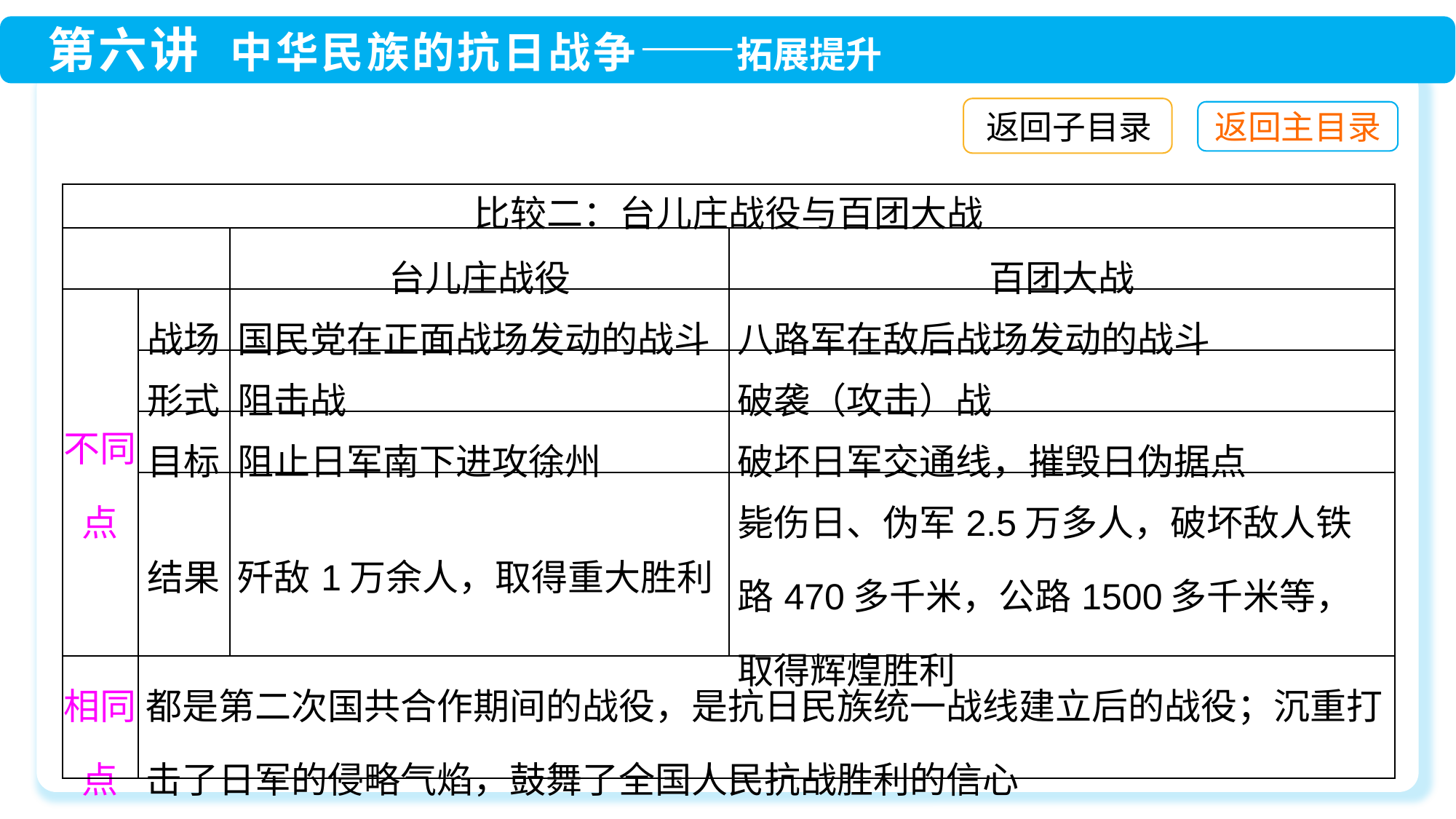

返回子目录
| 比较二：台儿庄战役与百团大战 |  |  |  |
| --- | --- | --- | --- |
|  |  | 台儿庄战役 | 百团大战 |
| 不同点 | 战场 | 国民党在正面战场发动的战斗 | 八路军在敌后战场发动的战斗 |
|  | 形式 | 阻击战 | 破袭（攻击）战 |
|  | 目标 | 阻止日军南下进攻徐州 | 破坏日军交通线，摧毁日伪据点 |
|  | 结果 | 歼敌1万余人，取得重大胜利 | 毙伤日、伪军2.5万多人，破坏敌人铁路470多千米，公路1500多千米等，取得辉煌胜利 |
| 相同点 | 都是第二次国共合作期间的战役，是抗日民族统一战线建立后的战役；沉重打击了日军的侵略气焰，鼓舞了全国人民抗战胜利的信心 |  |  |